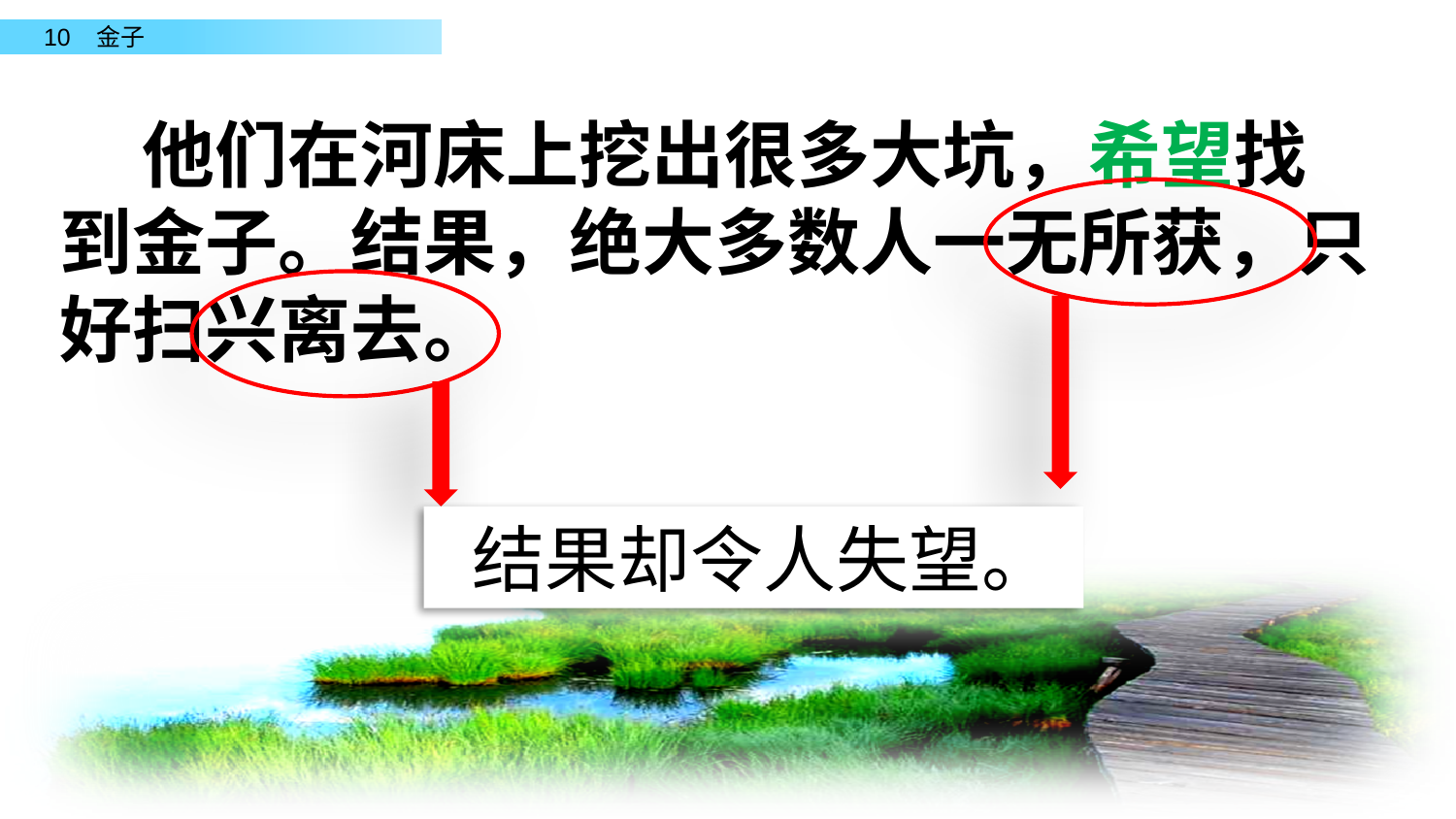

他们在河床上挖出很多大坑，希望找到金子。结果，绝大多数人一无所获，只好扫兴离去。

 结果却令人失望。